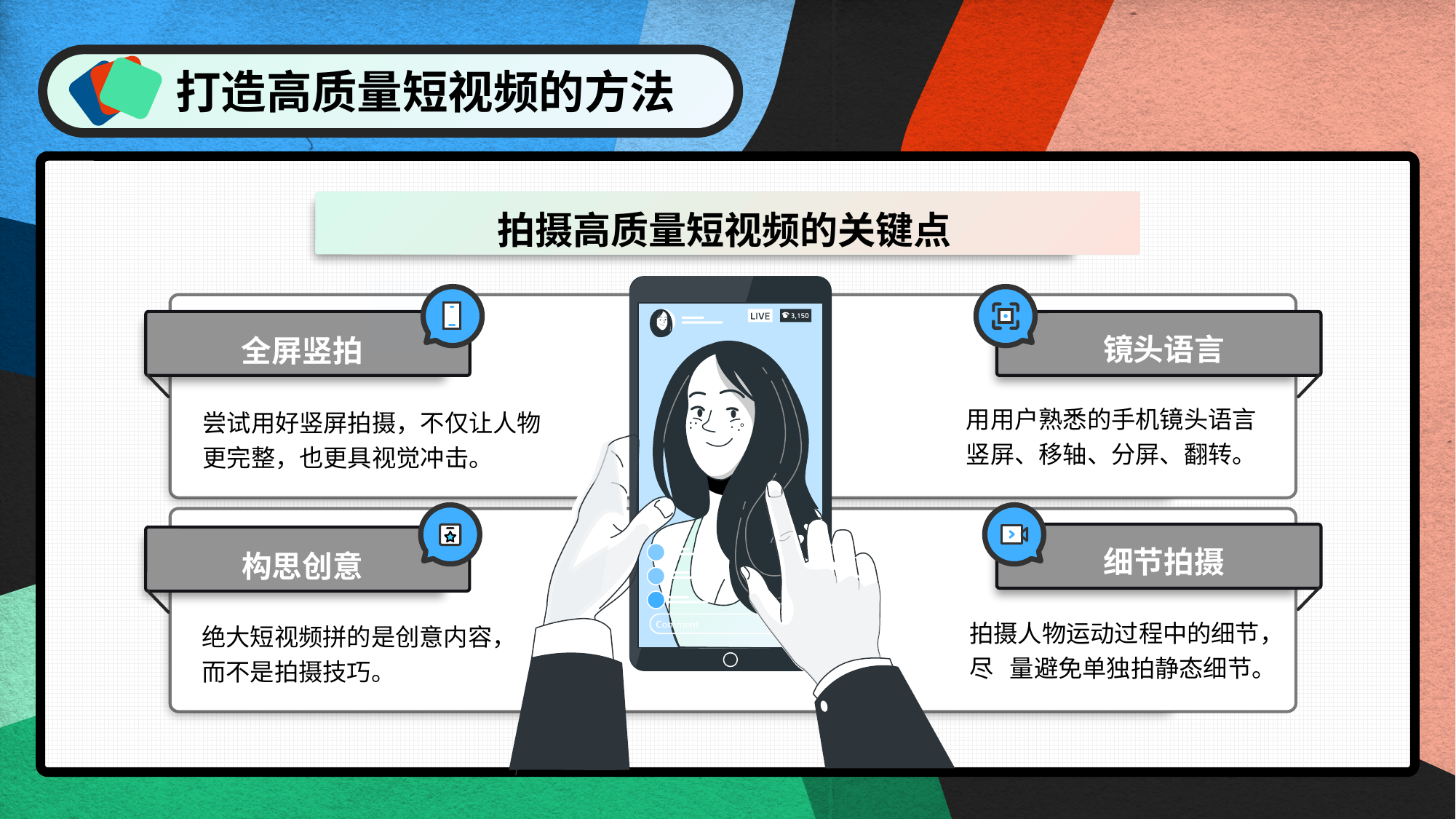

打造高质量短视频的方法
拍摄高质量短视频的关键点

全屏竖拍

镜头语言

用用户熟悉的手机镜头语言
竖屏、移轴、分屏、翻转。
尝试用好竖屏拍摄，不仅让人物更完整，也更具视觉冲击。

构思创意

细节拍摄

拍摄人物运动过程中的细节，尽   量避免单独拍静态细节。
绝大短视频拼的是创意内容，而不是拍摄技巧。